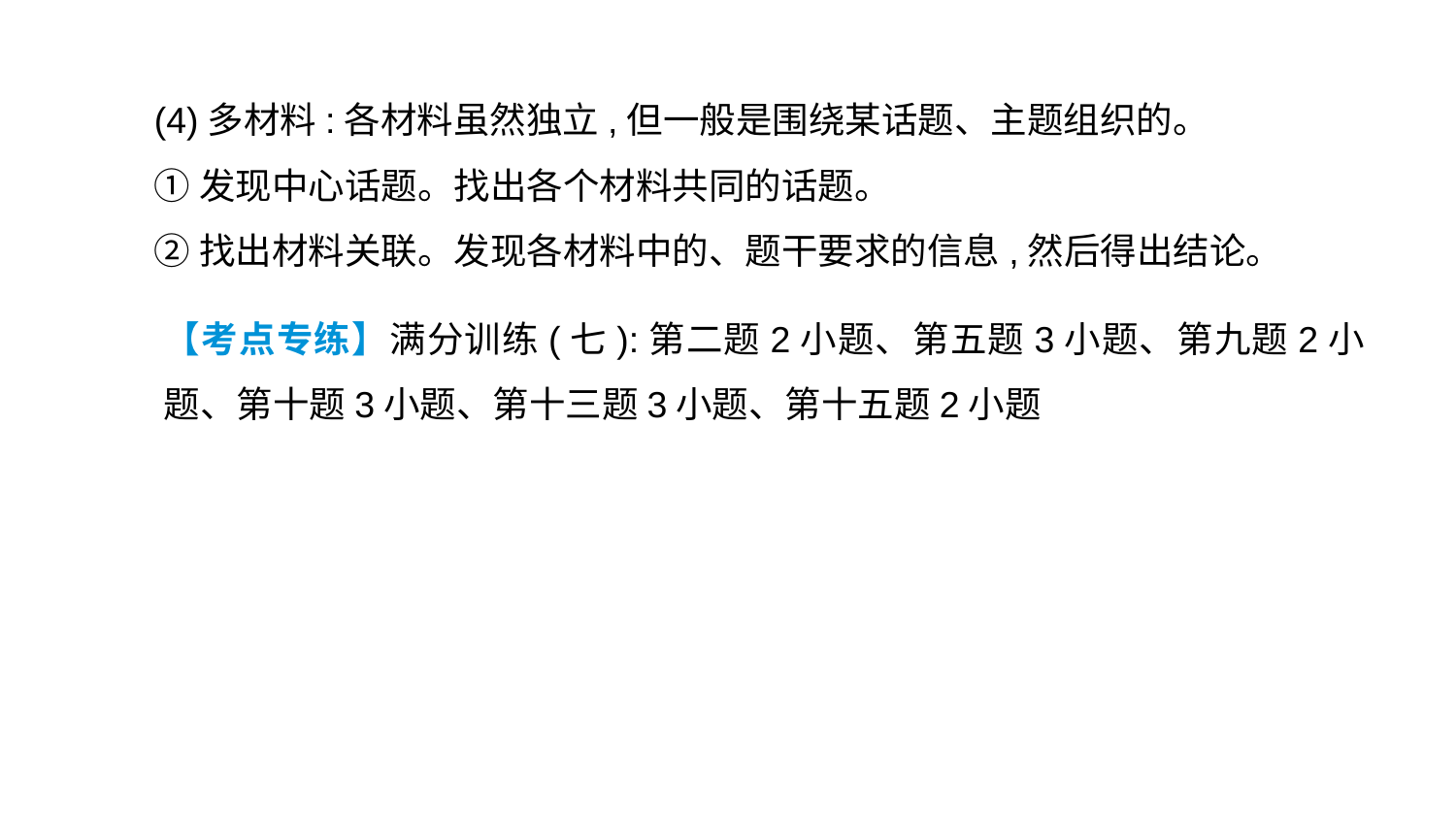

(4)多材料:各材料虽然独立,但一般是围绕某话题、主题组织的。
①发现中心话题。找出各个材料共同的话题。
②找出材料关联。发现各材料中的、题干要求的信息,然后得出结论。
【考点专练】满分训练(七):第二题2小题、第五题3小题、第九题2小题、第十题3小题、第十三题3小题、第十五题2小题